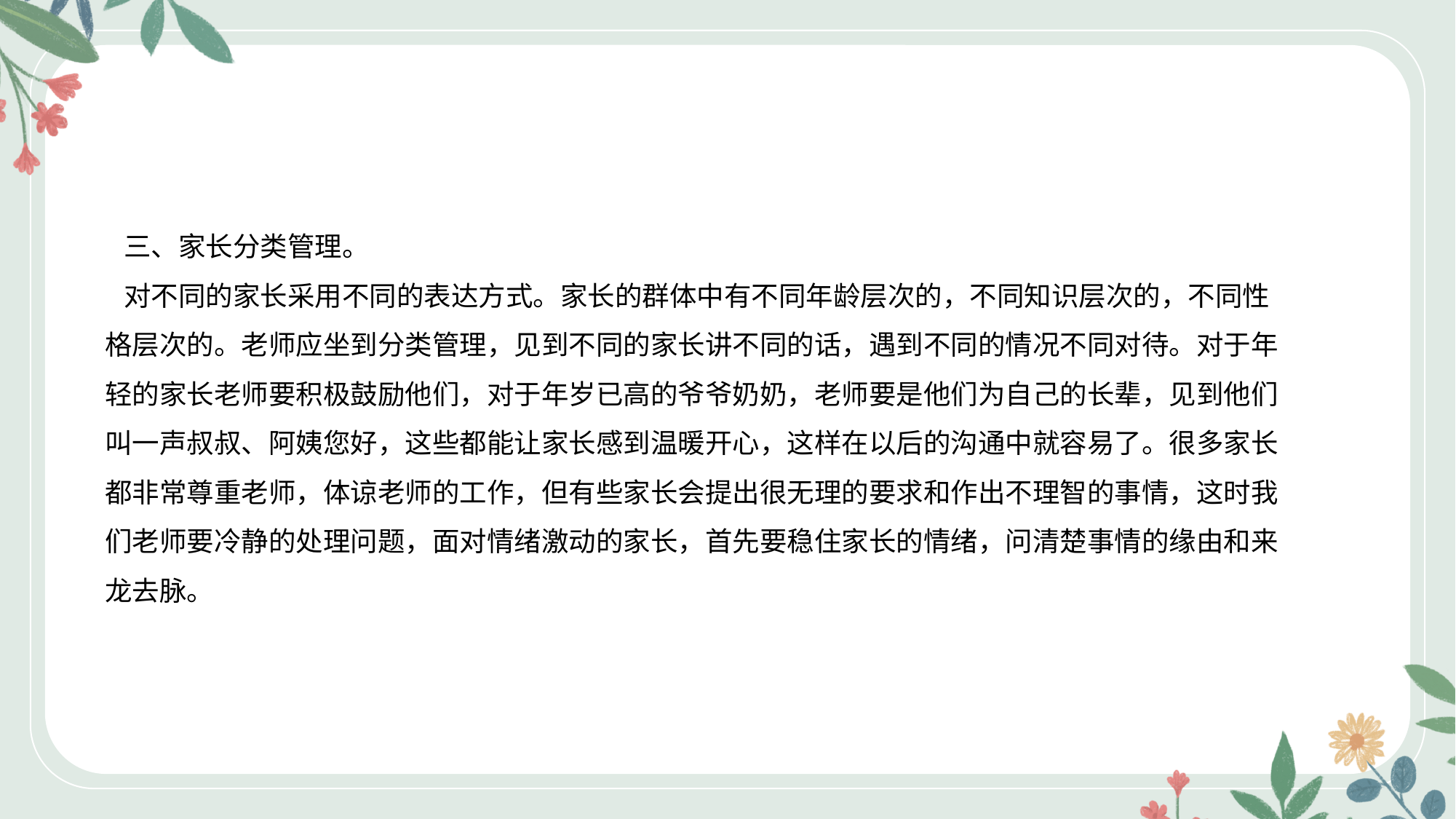

三、家长分类管理。
  对不同的家长采用不同的表达方式。家长的群体中有不同年龄层次的，不同知识层次的，不同性格层次的。老师应坐到分类管理，见到不同的家长讲不同的话，遇到不同的情况不同对待。对于年轻的家长老师要积极鼓励他们，对于年岁已高的爷爷奶奶，老师要是他们为自己的长辈，见到他们叫一声叔叔、阿姨您好，这些都能让家长感到温暖开心，这样在以后的沟通中就容易了。很多家长都非常尊重老师，体谅老师的工作，但有些家长会提出很无理的要求和作出不理智的事情，这时我们老师要冷静的处理问题，面对情绪激动的家长，首先要稳住家长的情绪，问清楚事情的缘由和来龙去脉。